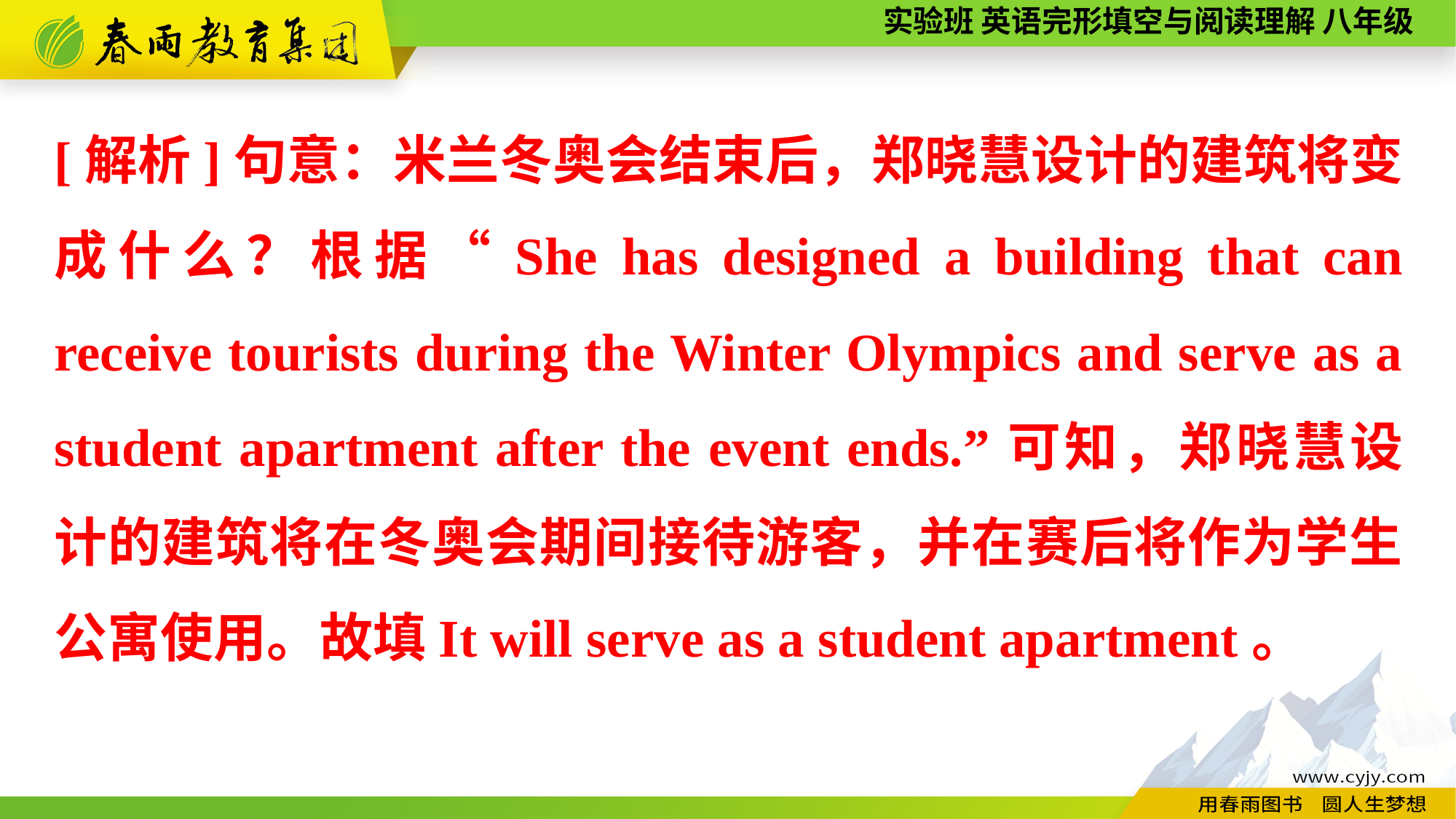

[解析]句意：米兰冬奥会结束后，郑晓慧设计的建筑将变成什么？根据“She has designed a building that can receive tourists during the Winter Olympics and serve as a student apartment after the event ends.”可知，郑晓慧设计的建筑将在冬奥会期间接待游客，并在赛后将作为学生公寓使用。故填It will serve as a student apartment。